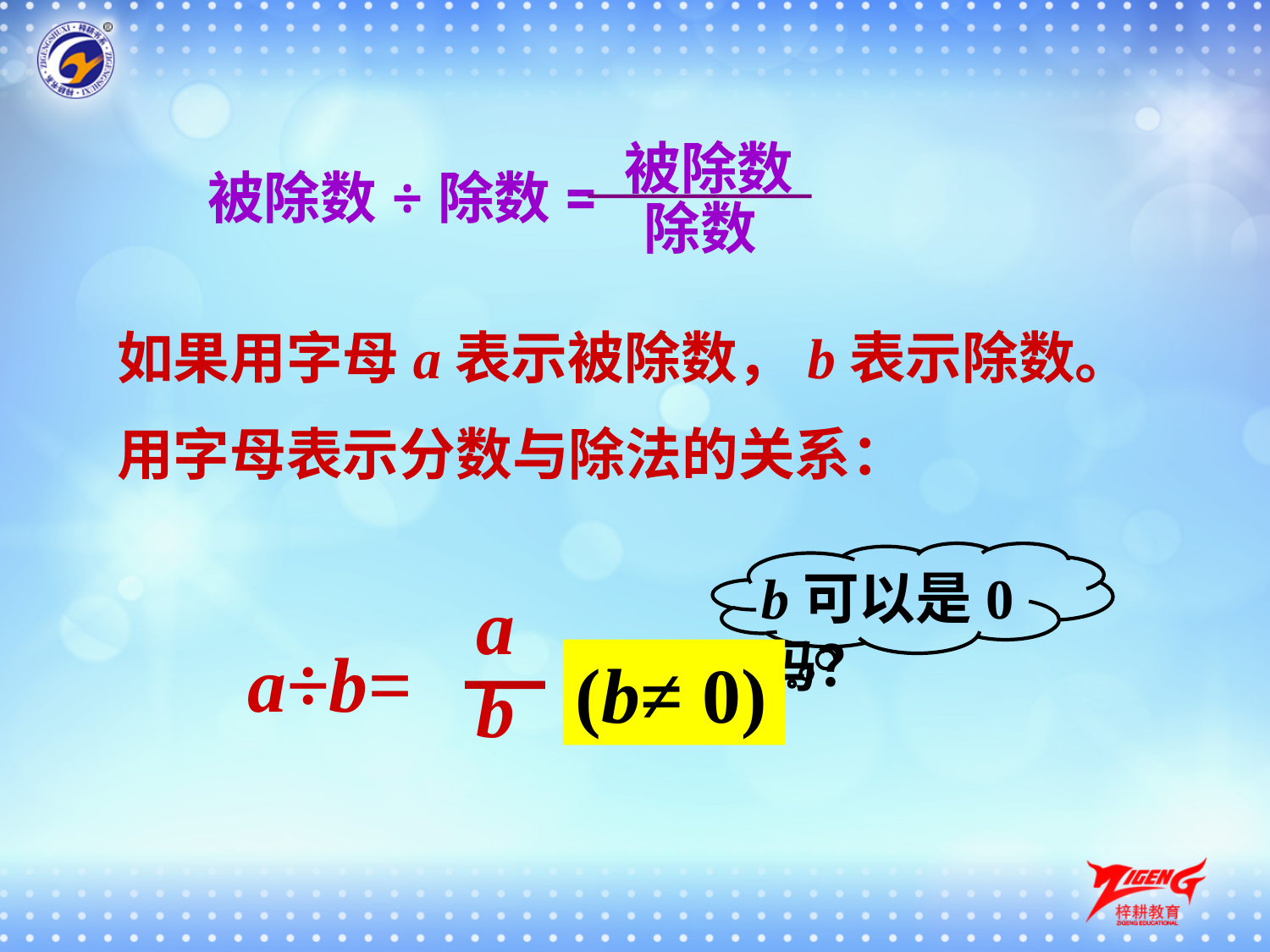

被除数
被除数÷除数=
除数

如果用字母a表示被除数，b表示除数。
用字母表示分数与除法的关系：

b可以是0吗？
a
b

a÷b=
(b≠ 0)